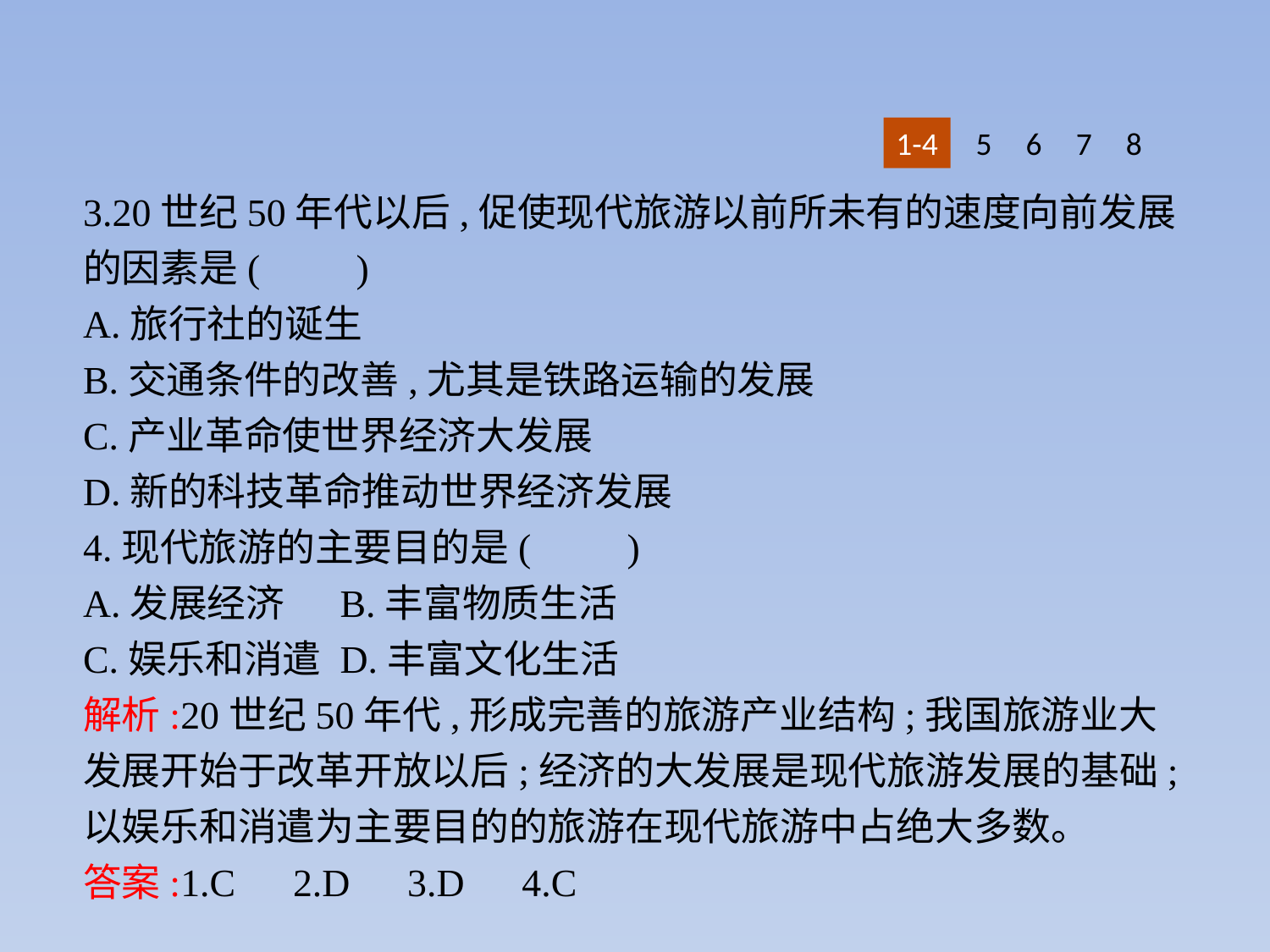

1-4
5
6
7
8
3.20世纪50年代以后,促使现代旅游以前所未有的速度向前发展的因素是(　　)
A.旅行社的诞生
B.交通条件的改善,尤其是铁路运输的发展
C.产业革命使世界经济大发展
D.新的科技革命推动世界经济发展
4.现代旅游的主要目的是(　　)
A.发展经济	B.丰富物质生活
C.娱乐和消遣	D.丰富文化生活
解析:20世纪50年代,形成完善的旅游产业结构;我国旅游业大发展开始于改革开放以后;经济的大发展是现代旅游发展的基础;以娱乐和消遣为主要目的的旅游在现代旅游中占绝大多数。
答案:1.C　2.D　3.D　4.C